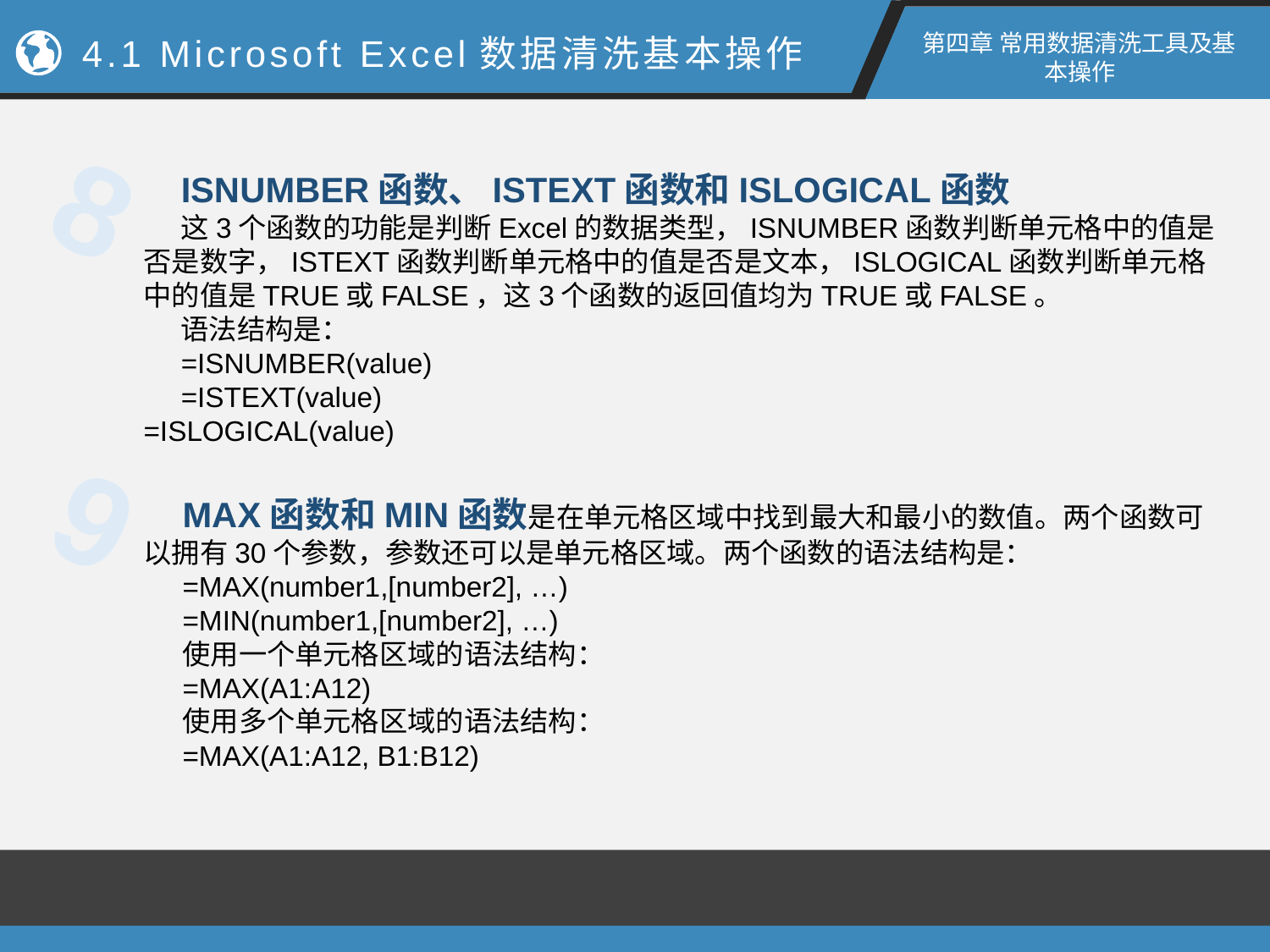

第四章 常用数据清洗工具及基本操作
4.1 Microsoft Excel数据清洗基本操作

8
ISNUMBER函数、ISTEXT函数和ISLOGICAL函数
这3个函数的功能是判断Excel的数据类型，ISNUMBER函数判断单元格中的值是否是数字，ISTEXT函数判断单元格中的值是否是文本，ISLOGICAL函数判断单元格中的值是TRUE或FALSE，这3个函数的返回值均为TRUE或FALSE。
语法结构是：
=ISNUMBER(value)
=ISTEXT(value)
=ISLOGICAL(value)
9
MAX函数和MIN函数是在单元格区域中找到最大和最小的数值。两个函数可以拥有30个参数，参数还可以是单元格区域。两个函数的语法结构是：
=MAX(number1,[number2], …)
=MIN(number1,[number2], …)
使用一个单元格区域的语法结构：
=MAX(A1:A12)
使用多个单元格区域的语法结构：
=MAX(A1:A12, B1:B12)

21
21
21